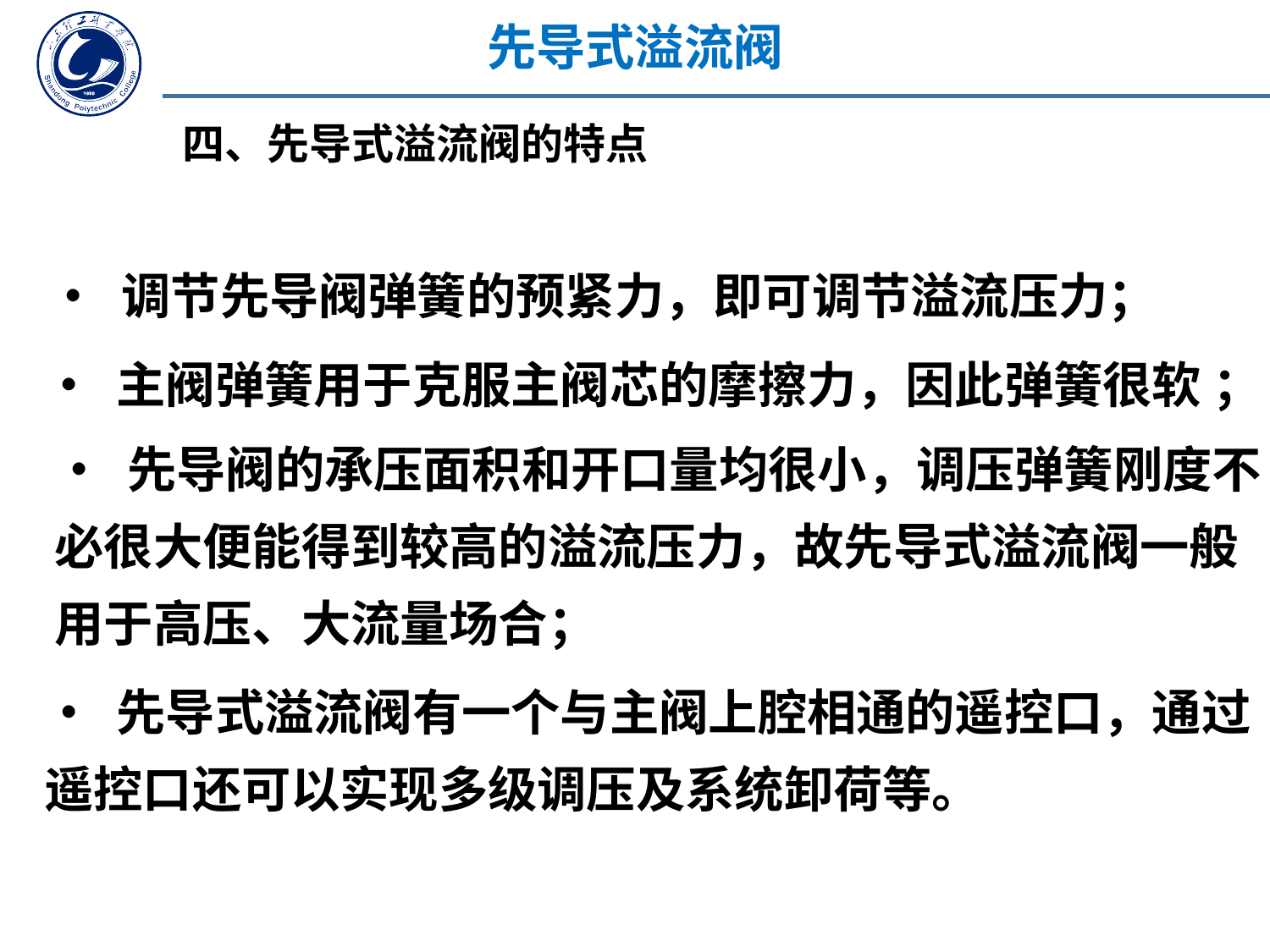

先导式溢流阀
四、先导式溢流阀的特点
• 调节先导阀弹簧的预紧力，即可调节溢流压力；

• 主阀弹簧用于克服主阀芯的摩擦力，因此弹簧很软 ；

• 先导阀的承压面积和开口量均很小，调压弹簧刚度不必很大便能得到较高的溢流压力，故先导式溢流阀一般用于高压、大流量场合；

• 先导式溢流阀有一个与主阀上腔相通的遥控口，通过遥控口还可以实现多级调压及系统卸荷等。